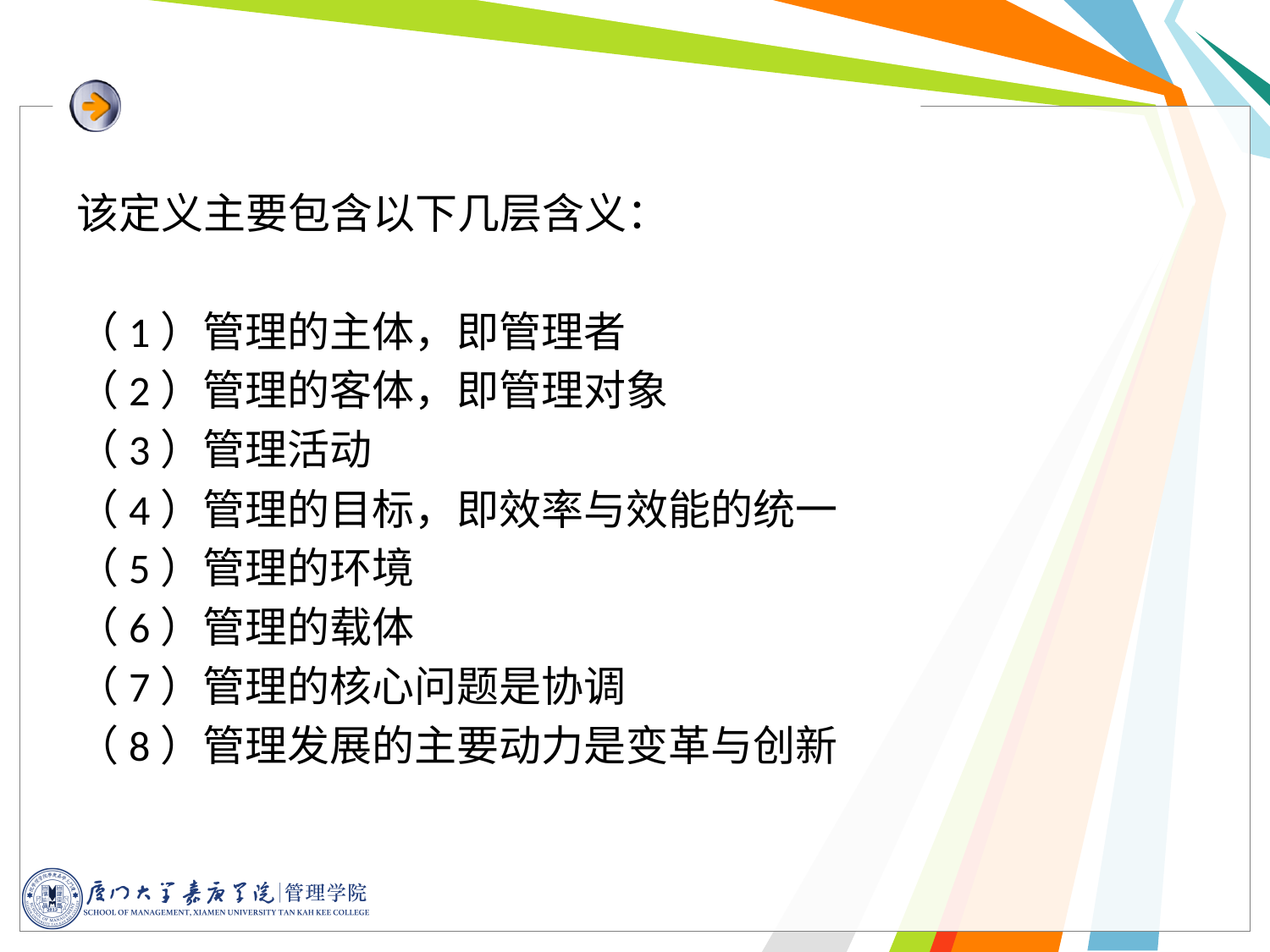

该定义主要包含以下几层含义：

（1）管理的主体，即管理者
（2）管理的客体，即管理对象
（3）管理活动
（4）管理的目标，即效率与效能的统一
（5）管理的环境
（6）管理的载体
（7）管理的核心问题是协调
（8）管理发展的主要动力是变革与创新